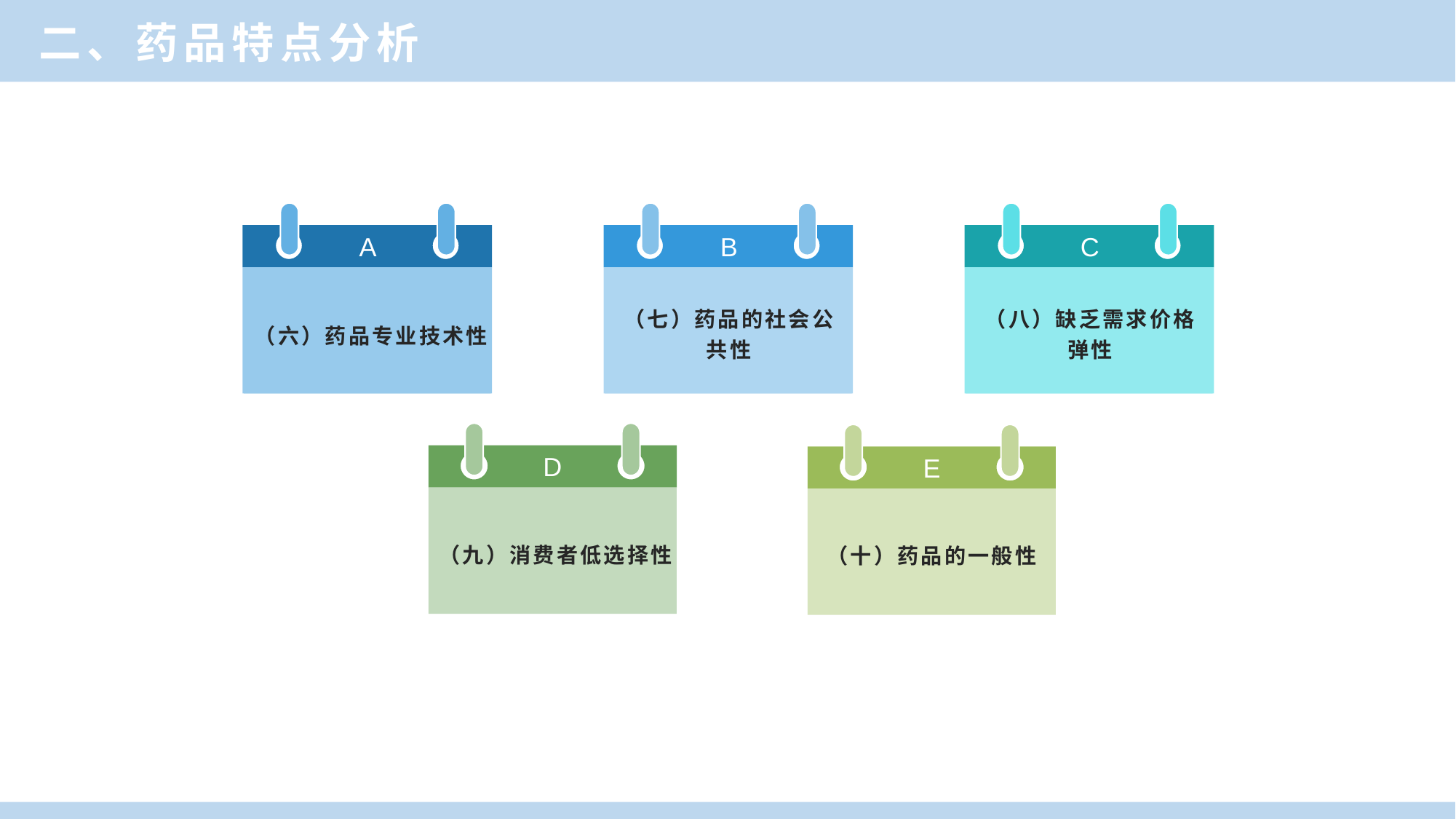

二、药品特点分析

A

（一）依法执业义务

A

（六）药品专业技术性

B

（二）紧急处置义务

B

（七）药品的社会公
共性

C

（三）问题医嘱报告
义务

C

（八）缺乏需求价格
弹性

D

（九）消费者低选择性

E

（十）药品的一般性